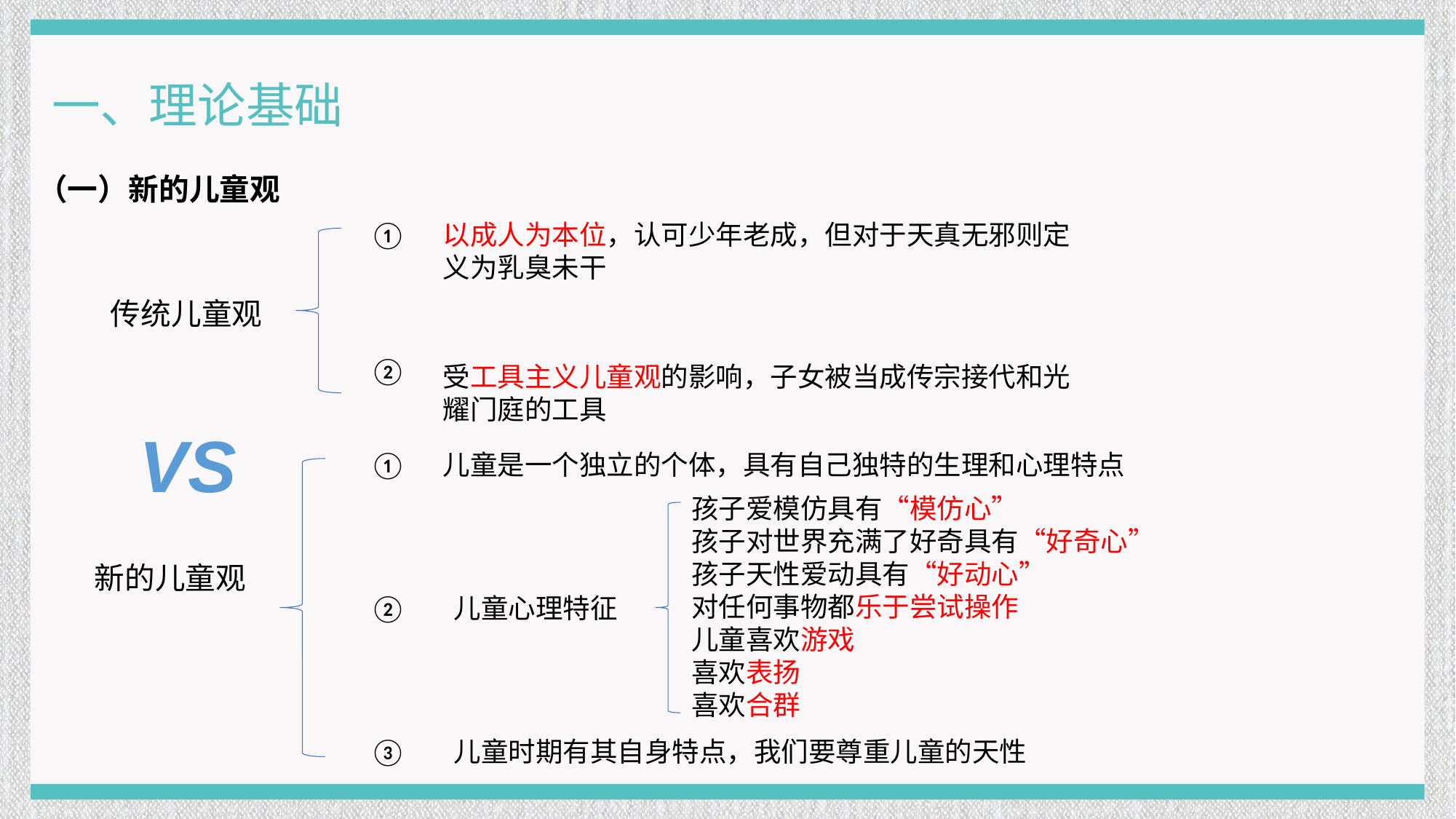

一、理论基础
（一）新的儿童观
①
以成人为本位，认可少年老成，但对于天真无邪则定义为乳臭未干

传统儿童观
②
受工具主义儿童观的影响，子女被当成传宗接代和光耀门庭的工具
VS
①
儿童是一个独立的个体，具有自己独特的生理和心理特点

孩子爱模仿具有“模仿心”
孩子对世界充满了好奇具有“好奇心”
孩子天性爱动具有“好动心”
对任何事物都乐于尝试操作
儿童喜欢游戏
喜欢表扬
喜欢合群

新的儿童观
②
儿童心理特征
③
儿童时期有其自身特点，我们要尊重儿童的天性